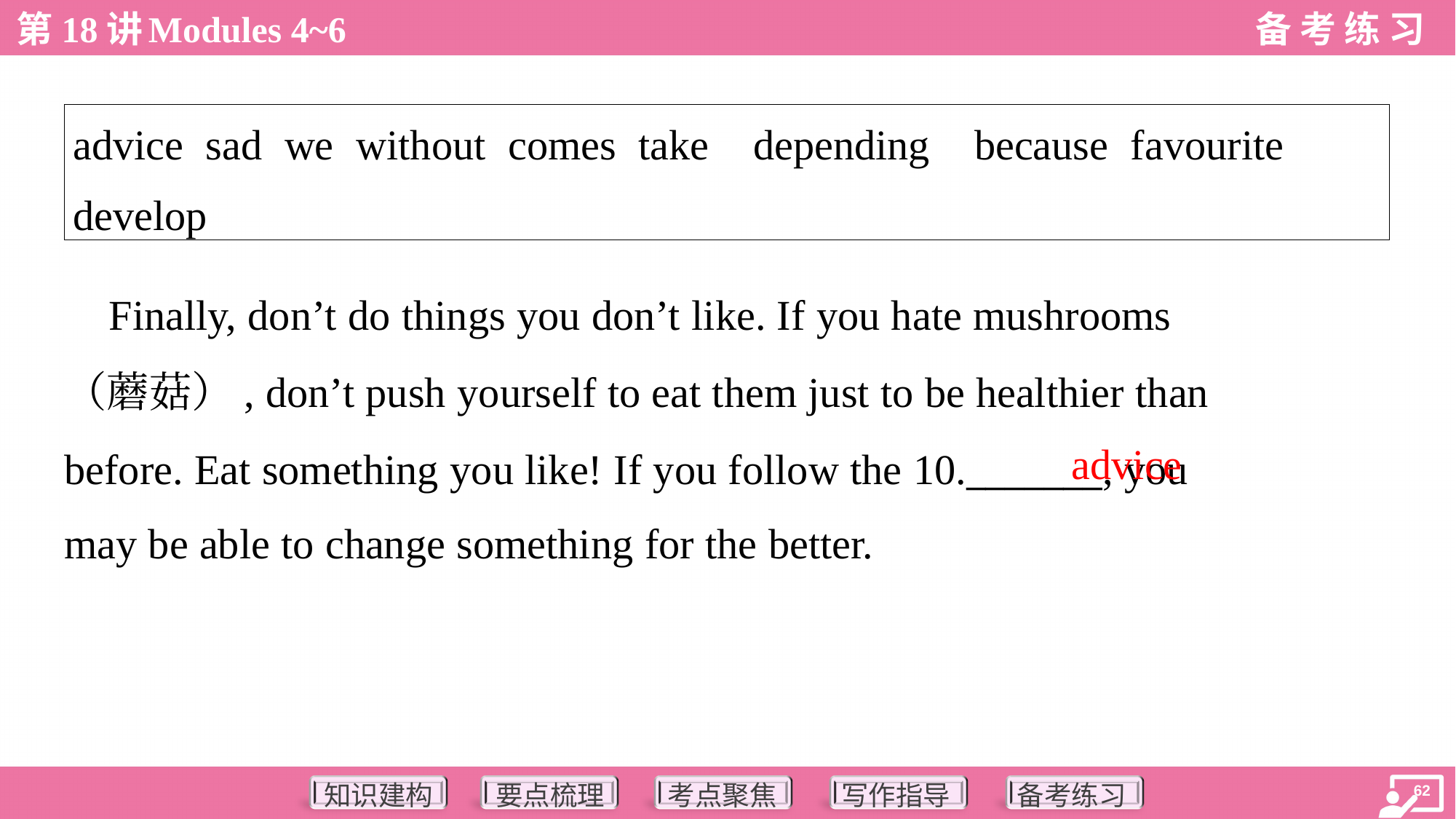

| advice sad we without comes take depending because favourite develop |
| --- |
    Finally, don’t do things you don’t like. If you hate mushrooms
（蘑菇）, don’t push yourself to eat them just to be healthier than
before. Eat something you like! If you follow the 10._______, you
may be able to change something for the better.
advice